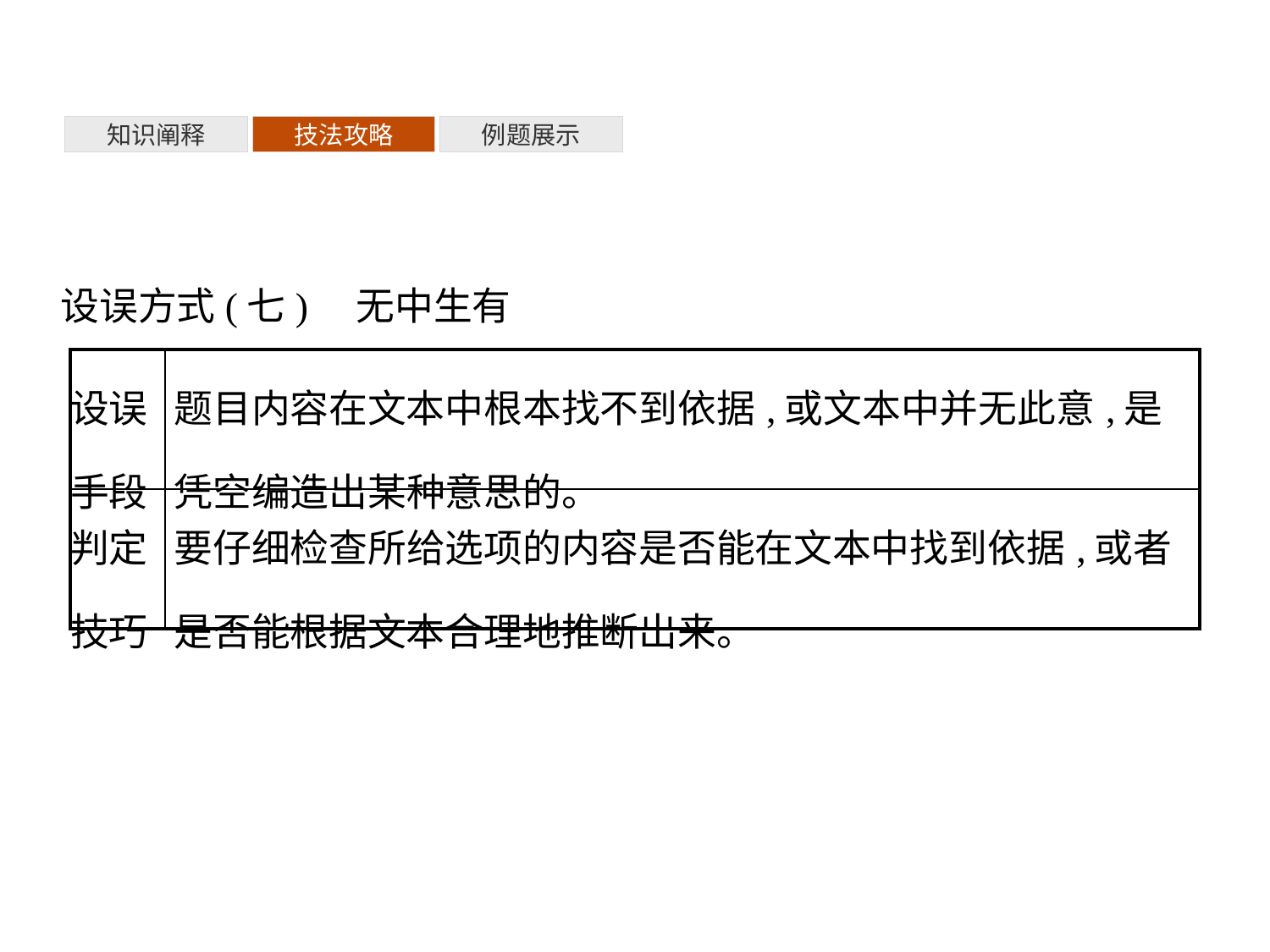

知识阐释
技法攻略
例题展示
设误方式(七)　无中生有
| 设误 手段 | 题目内容在文本中根本找不到依据,或文本中并无此意,是凭空编造出某种意思的。 |
| --- | --- |
| 判定 技巧 | 要仔细检查所给选项的内容是否能在文本中找到依据,或者是否能根据文本合理地推断出来。 |